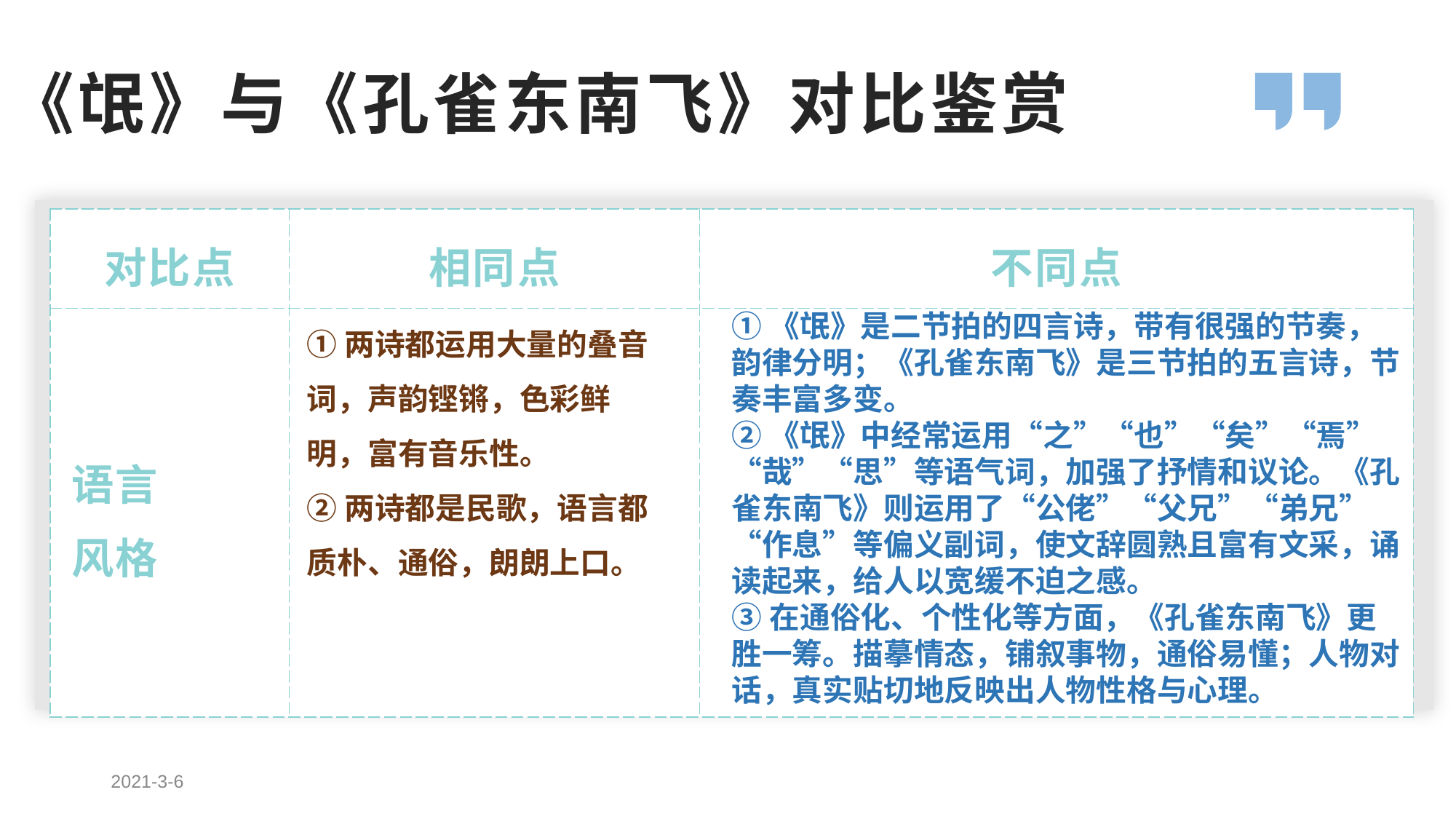

《氓》与《孔雀东南飞》对比鉴赏

| 对比点 | 相同点 | 不同点 |
| --- | --- | --- |
| 语言 风格 |  |  |
①两诗都运用大量的叠音词，声韵铿锵，色彩鲜明，富有音乐性。
②两诗都是民歌，语言都质朴、通俗，朗朗上口。
①《氓》是二节拍的四言诗，带有很强的节奏，韵律分明；《孔雀东南飞》是三节拍的五言诗，节奏丰富多变。
②《氓》中经常运用“之”“也”“矣”“焉”“哉”“思”等语气词，加强了抒情和议论。《孔雀东南飞》则运用了“公佬”“父兄”“弟兄”“作息”等偏义副词，使文辞圆熟且富有文采，诵读起来，给人以宽缓不迫之感。
③在通俗化、个性化等方面，《孔雀东南飞》更胜一筹。描摹情态，铺叙事物，通俗易懂；人物对话，真实贴切地反映出人物性格与心理。
2021-3-6